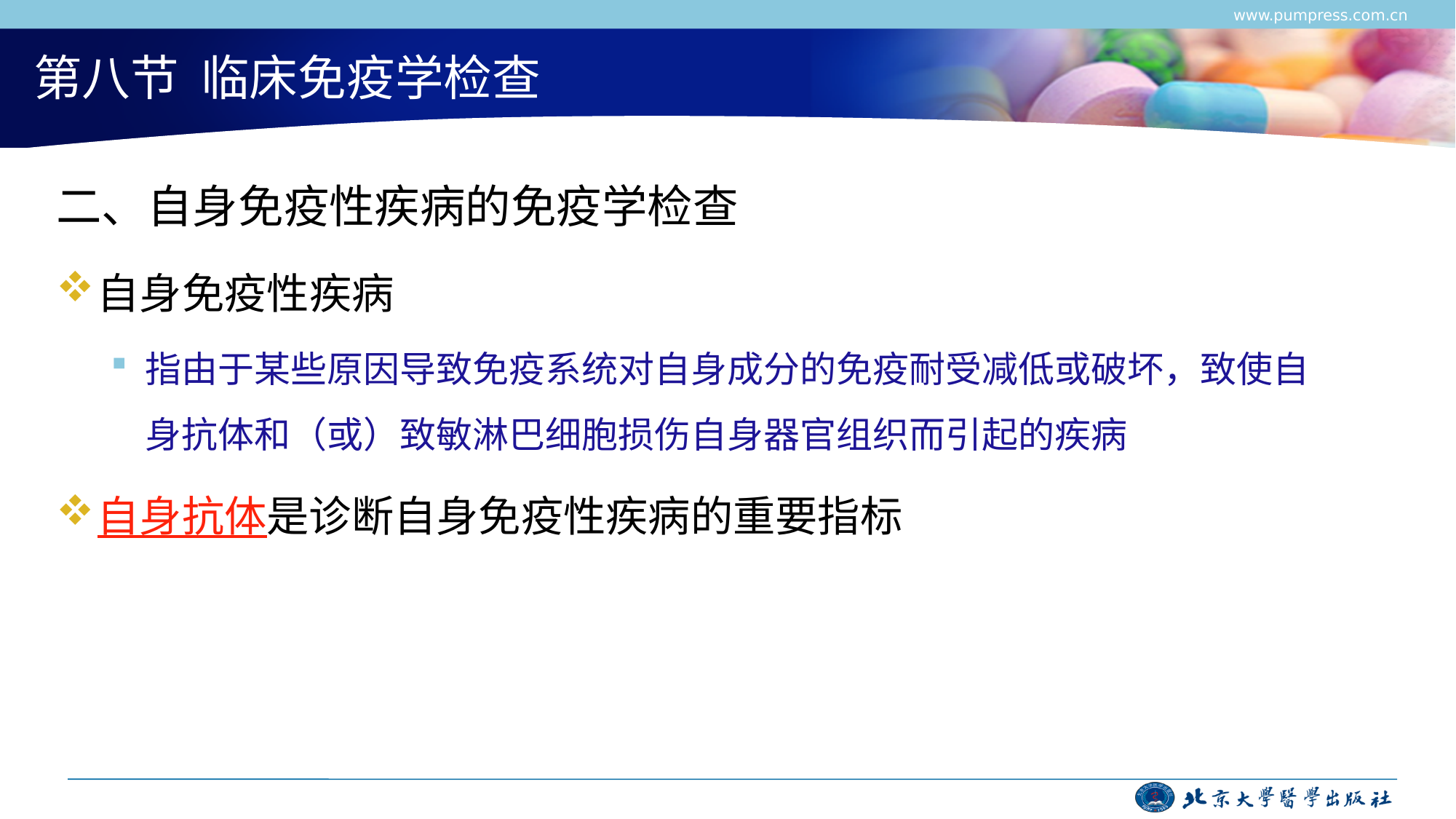

www.pumpress.com.cn
# 第八节  临床免疫学检查
二、自身免疫性疾病的免疫学检查
自身免疫性疾病
指由于某些原因导致免疫系统对自身成分的免疫耐受减低或破坏，致使自身抗体和（或）致敏淋巴细胞损伤自身器官组织而引起的疾病
自身抗体是诊断自身免疫性疾病的重要指标